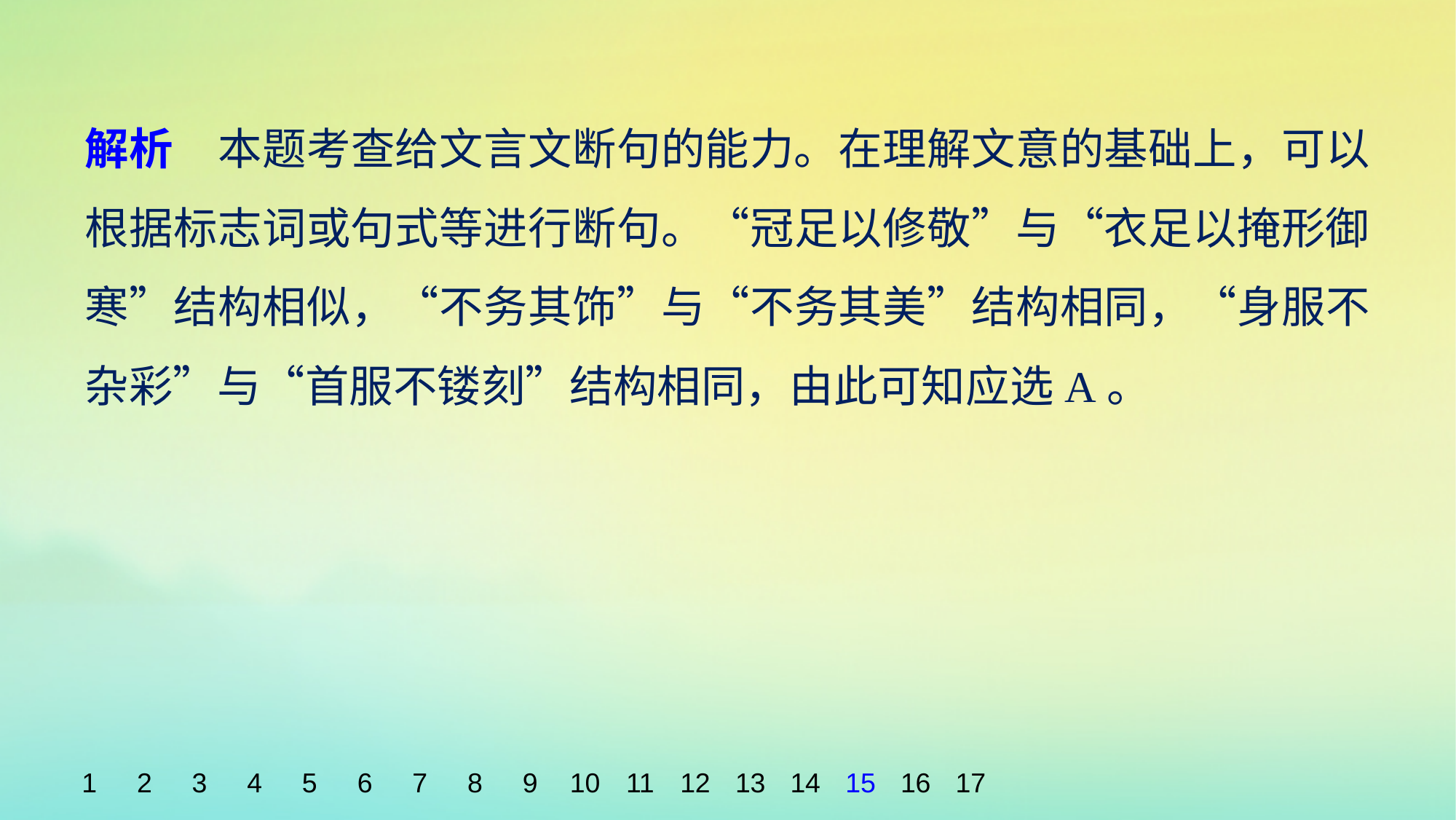

解析　本题考查给文言文断句的能力。在理解文意的基础上，可以根据标志词或句式等进行断句。“冠足以修敬”与“衣足以掩形御寒”结构相似，“不务其饰”与“不务其美”结构相同，“身服不杂彩”与“首服不镂刻”结构相同，由此可知应选A。
1
2
3
4
5
6
7
8
9
10
11
12
13
14
15
16
17